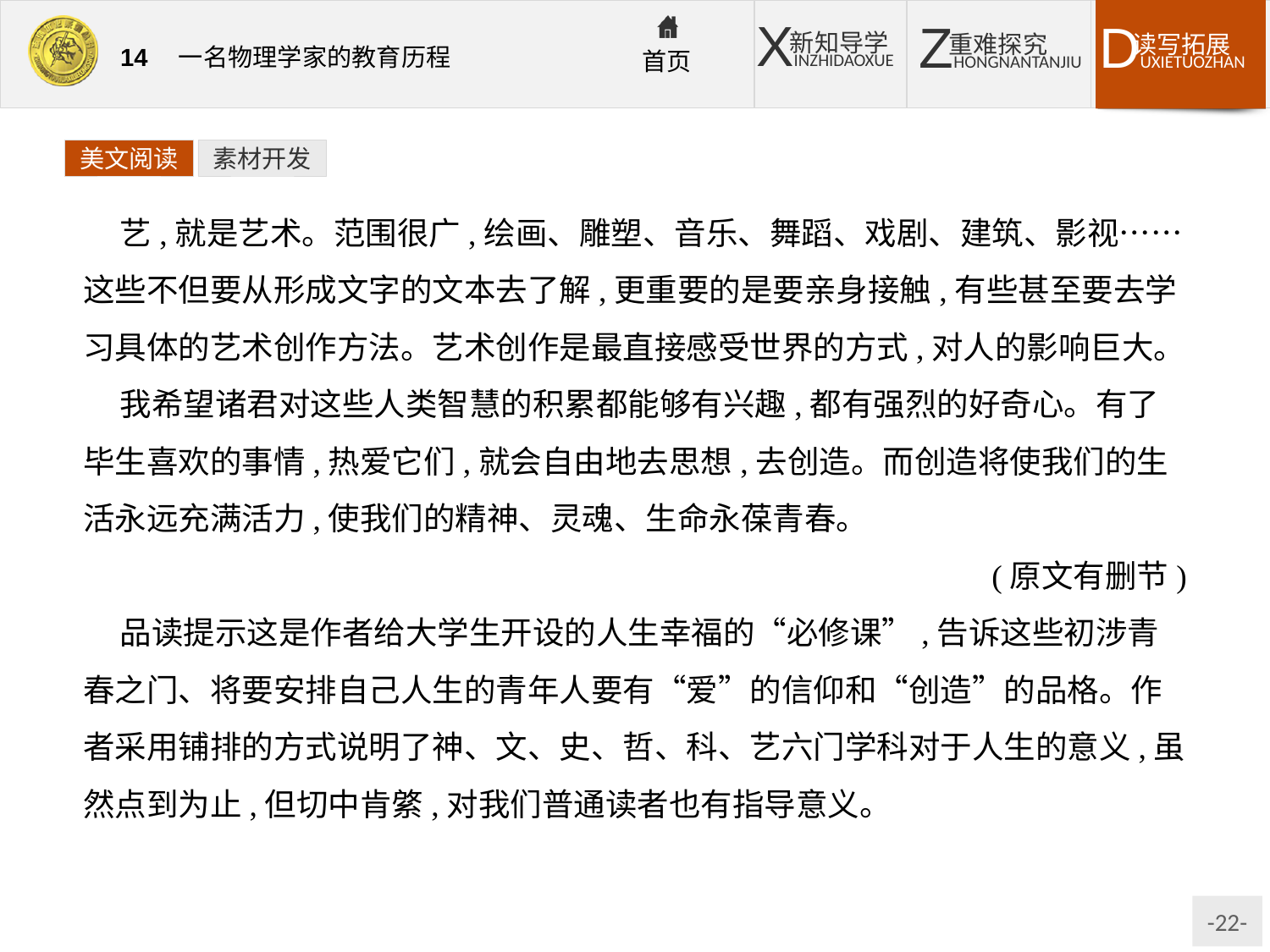

美文阅读
素材开发
艺,就是艺术。范围很广,绘画、雕塑、音乐、舞蹈、戏剧、建筑、影视……这些不但要从形成文字的文本去了解,更重要的是要亲身接触,有些甚至要去学习具体的艺术创作方法。艺术创作是最直接感受世界的方式,对人的影响巨大。
我希望诸君对这些人类智慧的积累都能够有兴趣,都有强烈的好奇心。有了毕生喜欢的事情,热爱它们,就会自由地去思想,去创造。而创造将使我们的生活永远充满活力,使我们的精神、灵魂、生命永葆青春。
(原文有删节)
品读提示这是作者给大学生开设的人生幸福的“必修课”,告诉这些初涉青春之门、将要安排自己人生的青年人要有“爱”的信仰和“创造”的品格。作者采用铺排的方式说明了神、文、史、哲、科、艺六门学科对于人生的意义,虽然点到为止,但切中肯綮,对我们普通读者也有指导意义。